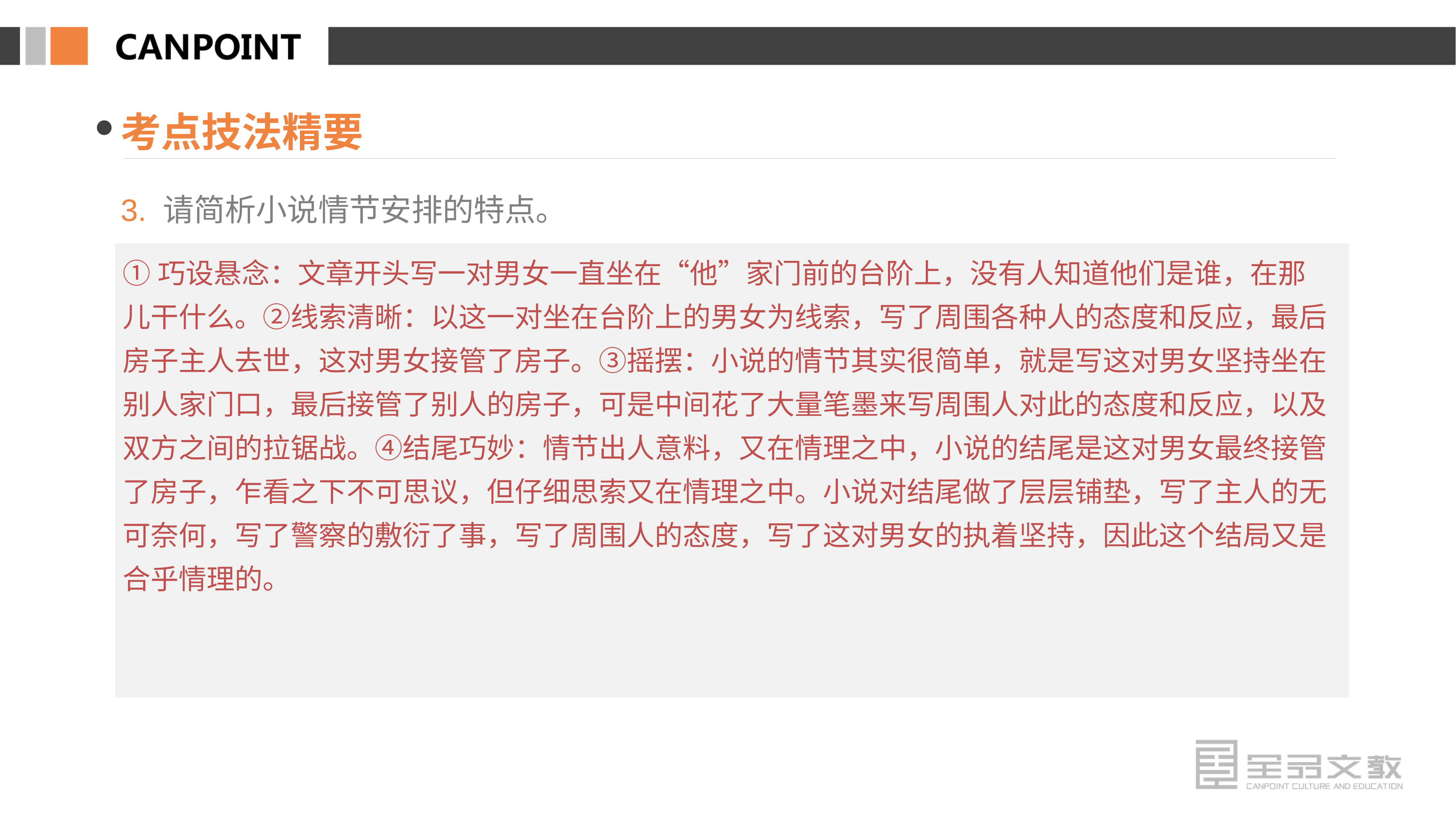

考点技法精要

3. 请简析小说情节安排的特点。
①巧设悬念：文章开头写一对男女一直坐在“他”家门前的台阶上，没有人知道他们是谁，在那儿干什么。②线索清晰：以这一对坐在台阶上的男女为线索，写了周围各种人的态度和反应，最后房子主人去世，这对男女接管了房子。③摇摆：小说的情节其实很简单，就是写这对男女坚持坐在别人家门口，最后接管了别人的房子，可是中间花了大量笔墨来写周围人对此的态度和反应，以及双方之间的拉锯战。④结尾巧妙：情节出人意料，又在情理之中，小说的结尾是这对男女最终接管了房子，乍看之下不可思议，但仔细思索又在情理之中。小说对结尾做了层层铺垫，写了主人的无可奈何，写了警察的敷衍了事，写了周围人的态度，写了这对男女的执着坚持，因此这个结局又是合乎情理的。